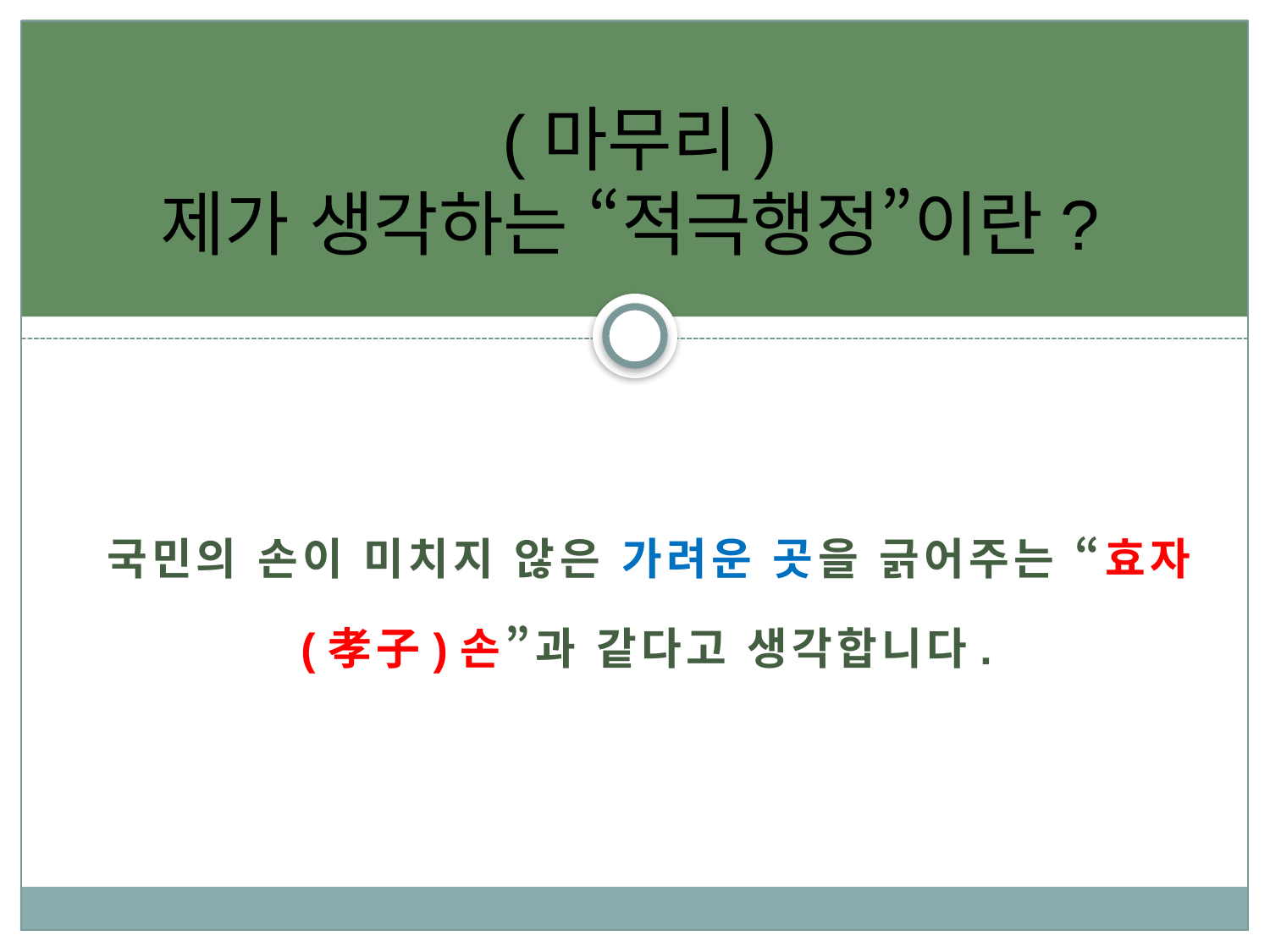

# (마무리) 제가 생각하는 “적극행정”이란?

국민의 손이 미치지 않은 가려운 곳을 긁어주는 “효자(孝子)손”과 같다고 생각합니다.